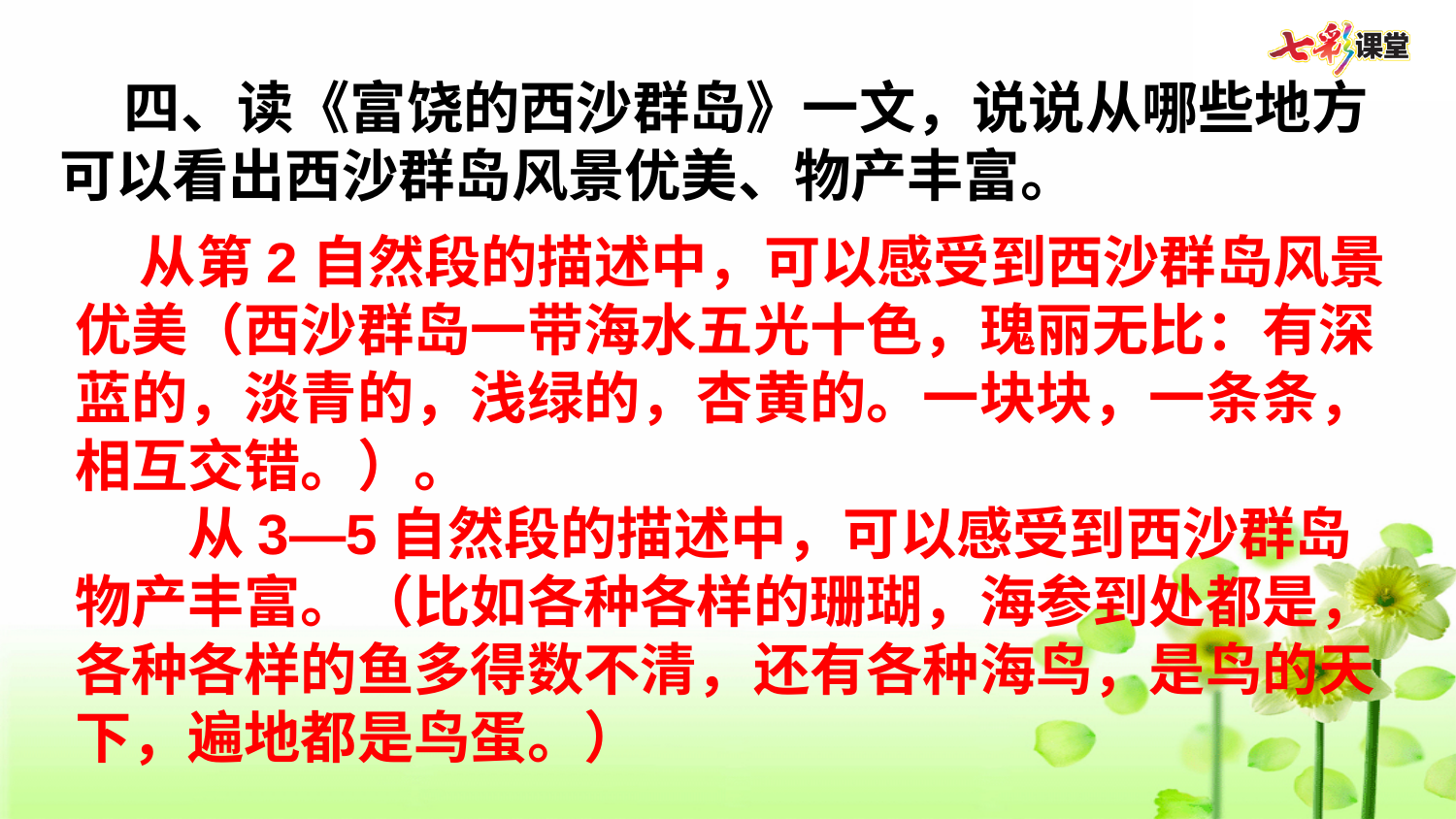

四、读《富饶的西沙群岛》一文，说说从哪些地方可以看出西沙群岛风景优美、物产丰富。
    从第2自然段的描述中，可以感受到西沙群岛风景优美（西沙群岛一带海水五光十色，瑰丽无比：有深蓝的，淡青的，浅绿的，杏黄的。一块块，一条条，相互交错。）。
　　从3—5自然段的描述中，可以感受到西沙群岛物产丰富。（比如各种各样的珊瑚，海参到处都是，各种各样的鱼多得数不清，还有各种海鸟，是鸟的天下，遍地都是鸟蛋。）